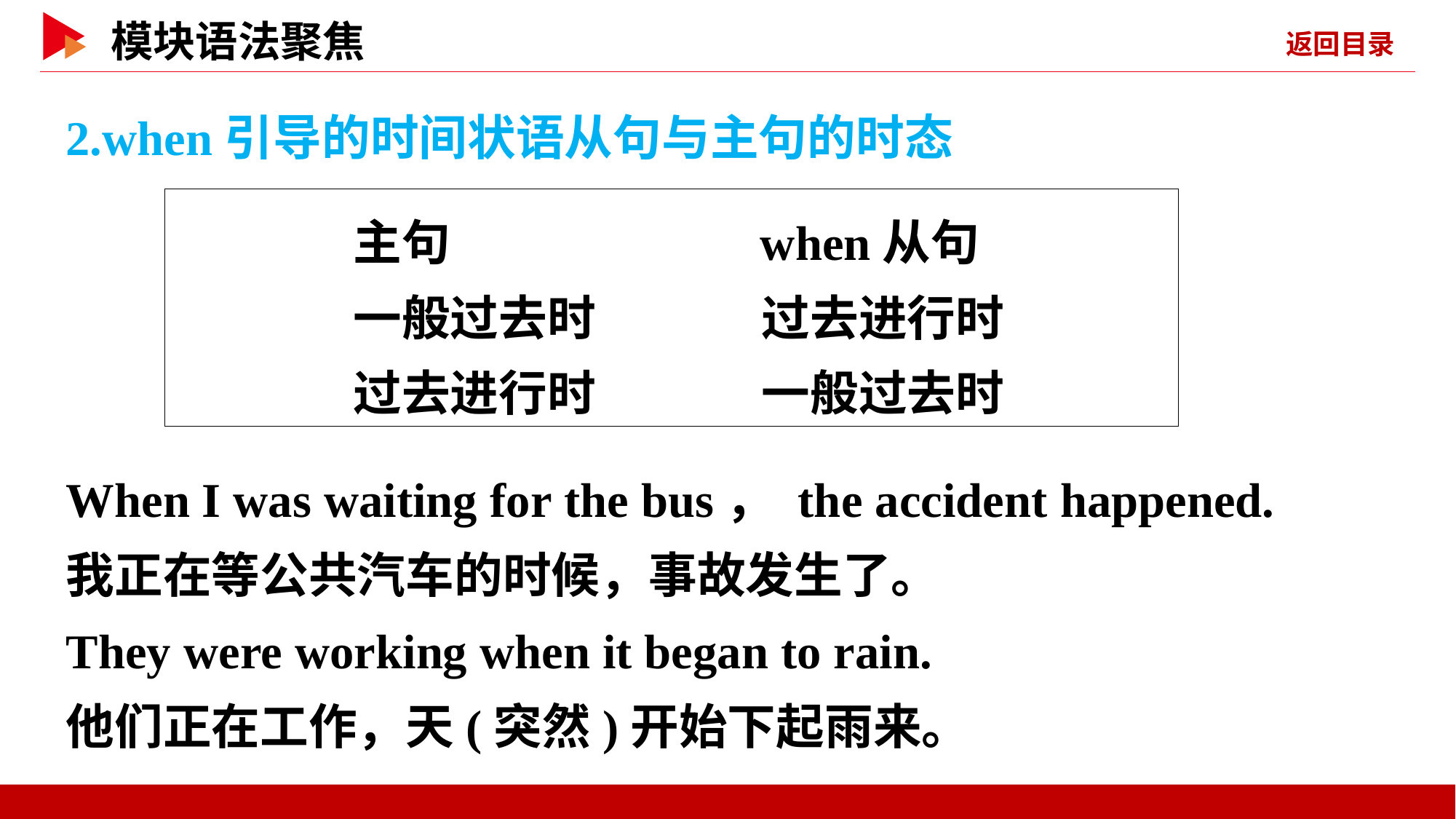

2.when引导的时间状语从句与主句的时态
               主句　　　　　     when从句
               一般过去时               过去进行时
               过去进行时               一般过去时
When I was waiting for the bus， the accident happened.
我正在等公共汽车的时候，事故发生了。
They were working when it began to rain.
他们正在工作，天(突然)开始下起雨来。